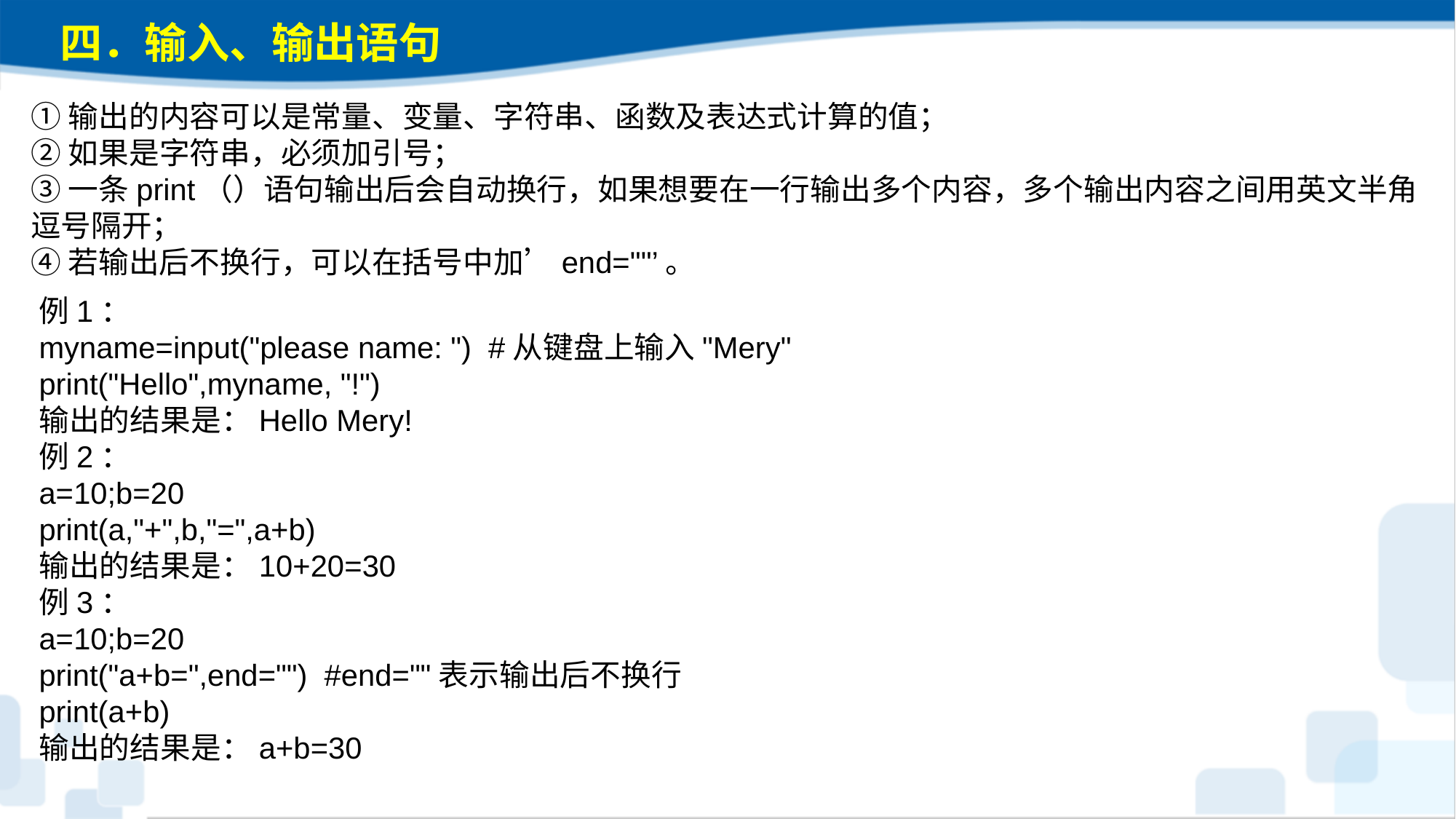

四．输入、输出语句
①输出的内容可以是常量、变量、字符串、函数及表达式计算的值；
②如果是字符串，必须加引号；
③一条print（）语句输出后会自动换行，如果想要在一行输出多个内容，多个输出内容之间用英文半角逗号隔开；
④若输出后不换行，可以在括号中加’end=""’。
例1：myname=input("please name: ")  #从键盘上输入"Mery"print("Hello",myname, "!")输出的结果是：Hello Mery!例2：a=10;b=20print(a,"+",b,"=",a+b)输出的结果是：10+20=30例3：a=10;b=20print("a+b=",end="")  #end=""表示输出后不换行print(a+b)输出的结果是：a+b=30